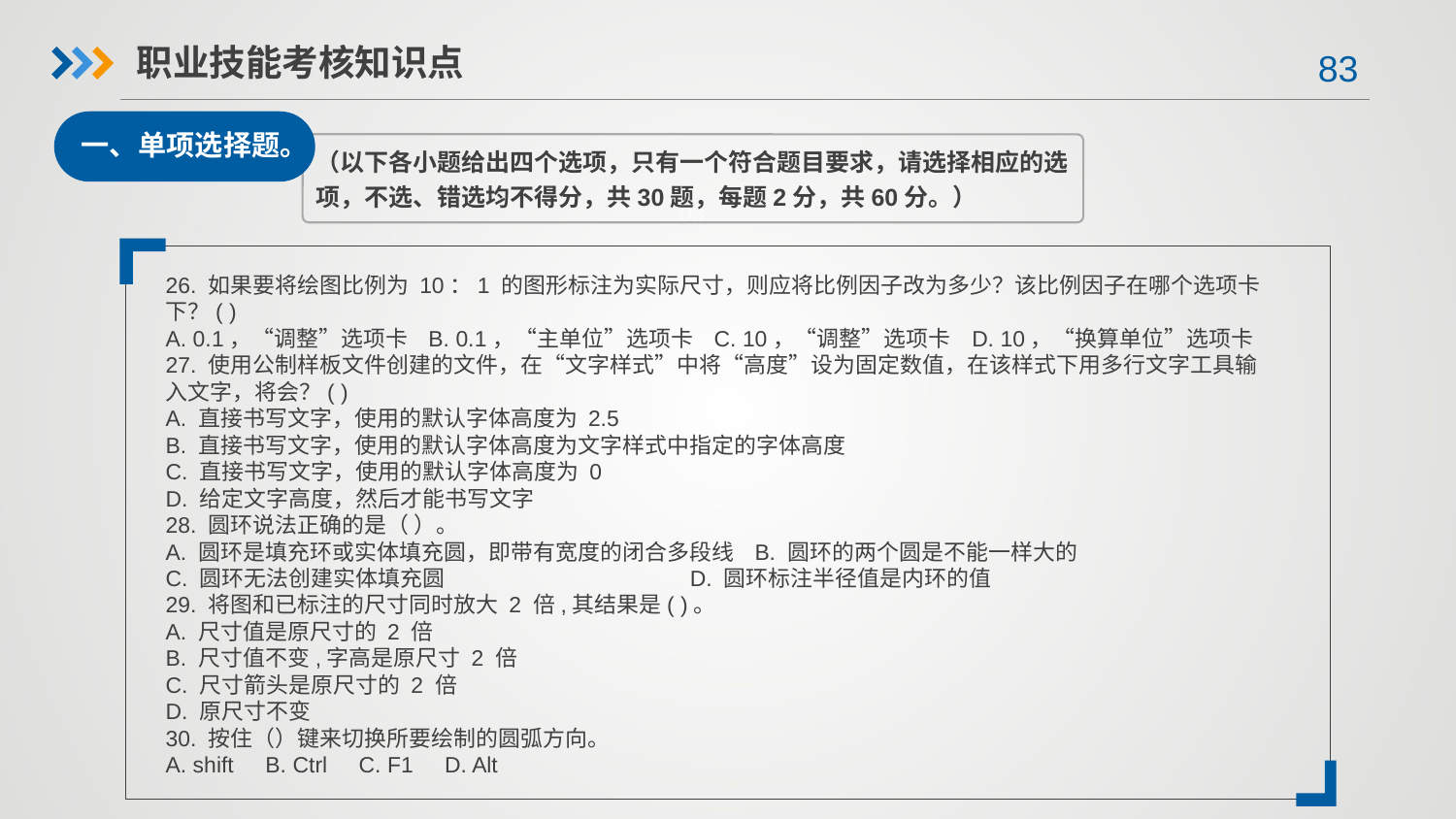

职业技能考核知识点

一、单项选择题。

（以下各小题给出四个选项，只有一个符合题目要求，请选择相应的选项，不选、错选均不得分，共30题，每题2分，共60分。）
03

26. 如果要将绘图比例为 10：1 的图形标注为实际尺寸，则应将比例因子改为多少？该比例因子在哪个选项卡下？( )
A. 0.1，“调整”选项卡   B. 0.1，“主单位”选项卡   C. 10，“调整”选项卡   D. 10，“换算单位”选项卡
27. 使用公制样板文件创建的文件，在“文字样式”中将“高度”设为固定数值，在该样式下用多行文字工具输入文字，将会？( )
A. 直接书写文字，使用的默认字体高度为 2.5
B. 直接书写文字，使用的默认字体高度为文字样式中指定的字体高度
C. 直接书写文字，使用的默认字体高度为 0
D. 给定文字高度，然后才能书写文字
28. 圆环说法正确的是（ ）。
A. 圆环是填充环或实体填充圆，即带有宽度的闭合多段线   B. 圆环的两个圆是不能一样大的
C. 圆环无法创建实体填充圆                                               D. 圆环标注半径值是内环的值
29. 将图和已标注的尺寸同时放大 2 倍,其结果是( )。
A. 尺寸值是原尺寸的 2 倍
B. 尺寸值不变,字高是原尺寸 2 倍
C. 尺寸箭头是原尺寸的 2 倍
D. 原尺寸不变
30. 按住（）键来切换所要绘制的圆弧方向。
A. shift     B. Ctrl     C. F1     D. Alt